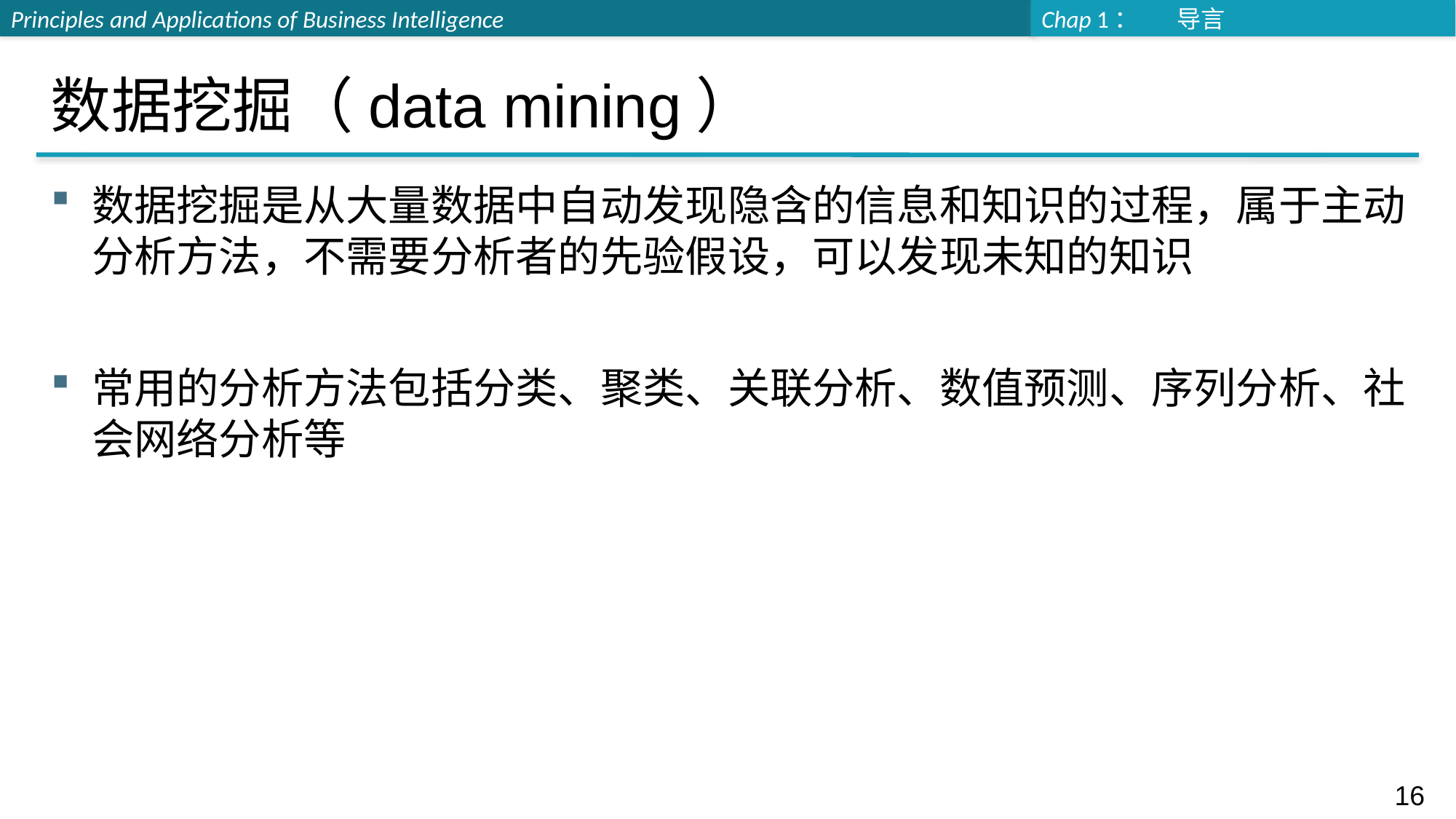

# 数据挖掘（data mining）
数据挖掘是从大量数据中自动发现隐含的信息和知识的过程，属于主动分析方法，不需要分析者的先验假设，可以发现未知的知识

常用的分析方法包括分类、聚类、关联分析、数值预测、序列分析、社会网络分析等